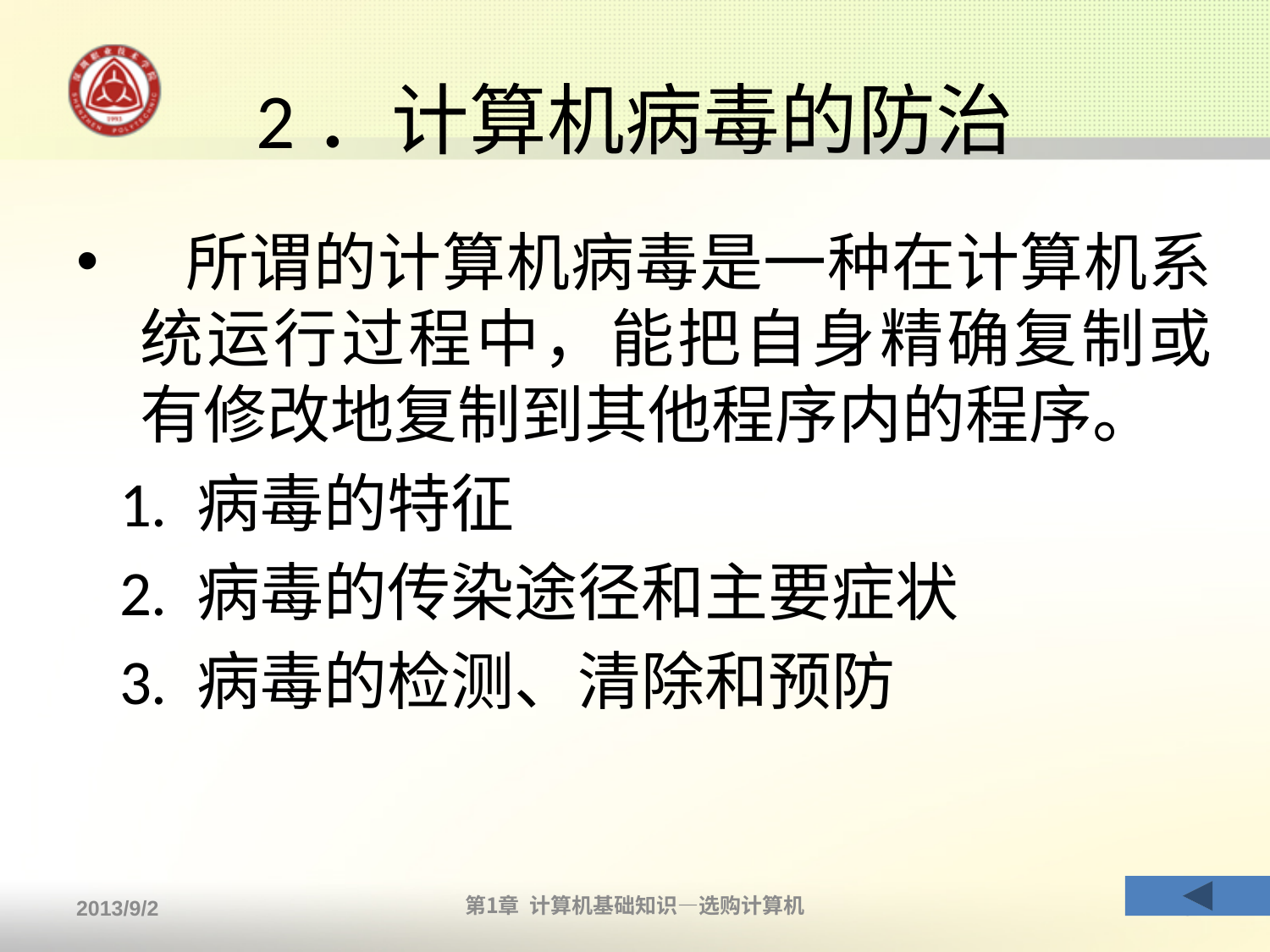

# 2．计算机病毒的防治
  所谓的计算机病毒是一种在计算机系统运行过程中，能把自身精确复制或有修改地复制到其他程序内的程序。
   1. 病毒的特征
   2. 病毒的传染途径和主要症状
   3. 病毒的检测、清除和预防

2013/9/2
第1章  计算机基础知识—选购计算机
40